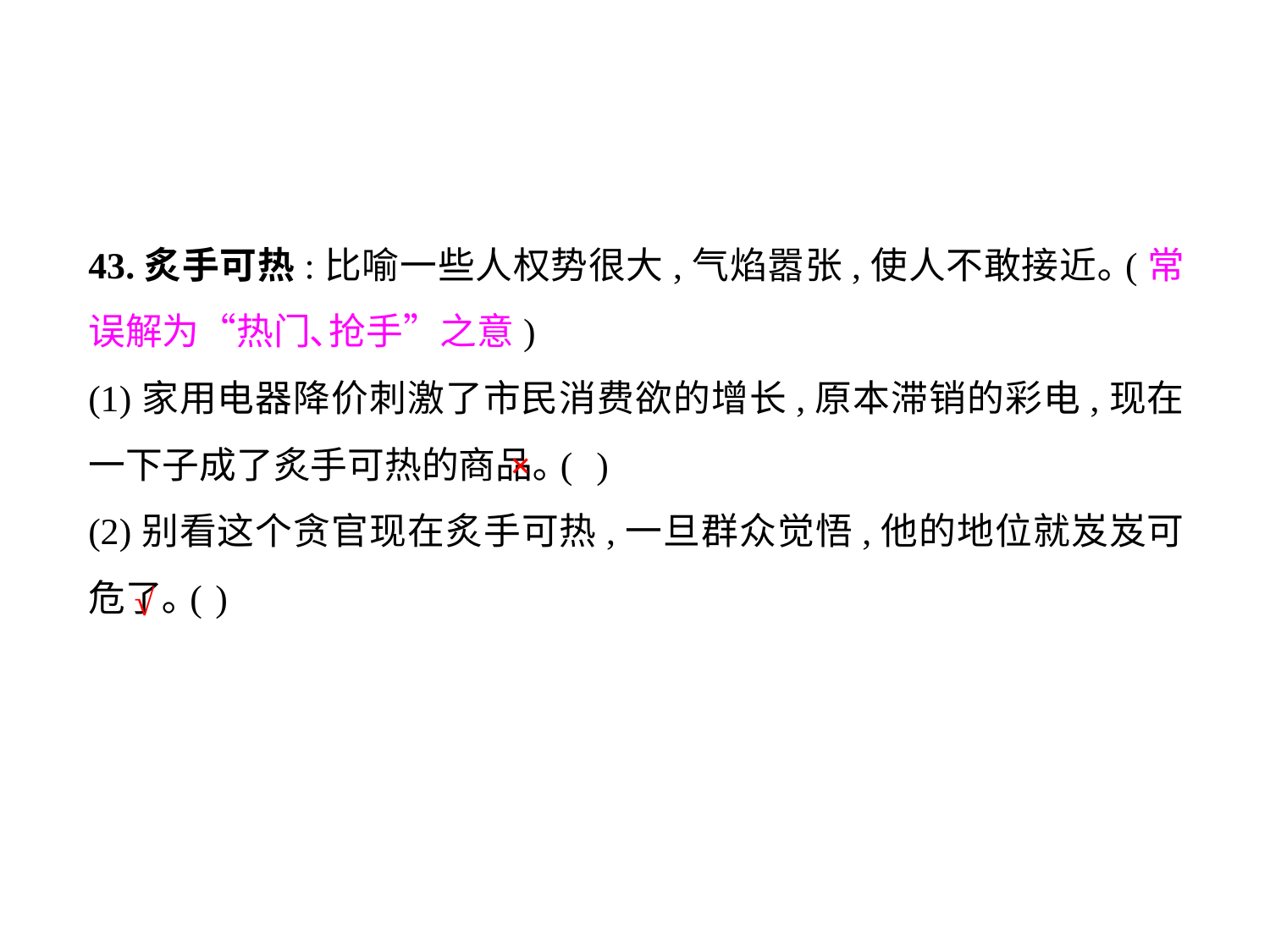

43.炙手可热:比喻一些人权势很大,气焰嚣张,使人不敢接近｡(常误解为“热门､抢手”之意)
(1)家用电器降价刺激了市民消费欲的增长,原本滞销的彩电,现在一下子成了炙手可热的商品｡(	)
(2)别看这个贪官现在炙手可热,一旦群众觉悟,他的地位就岌岌可危了｡(	)
×
√